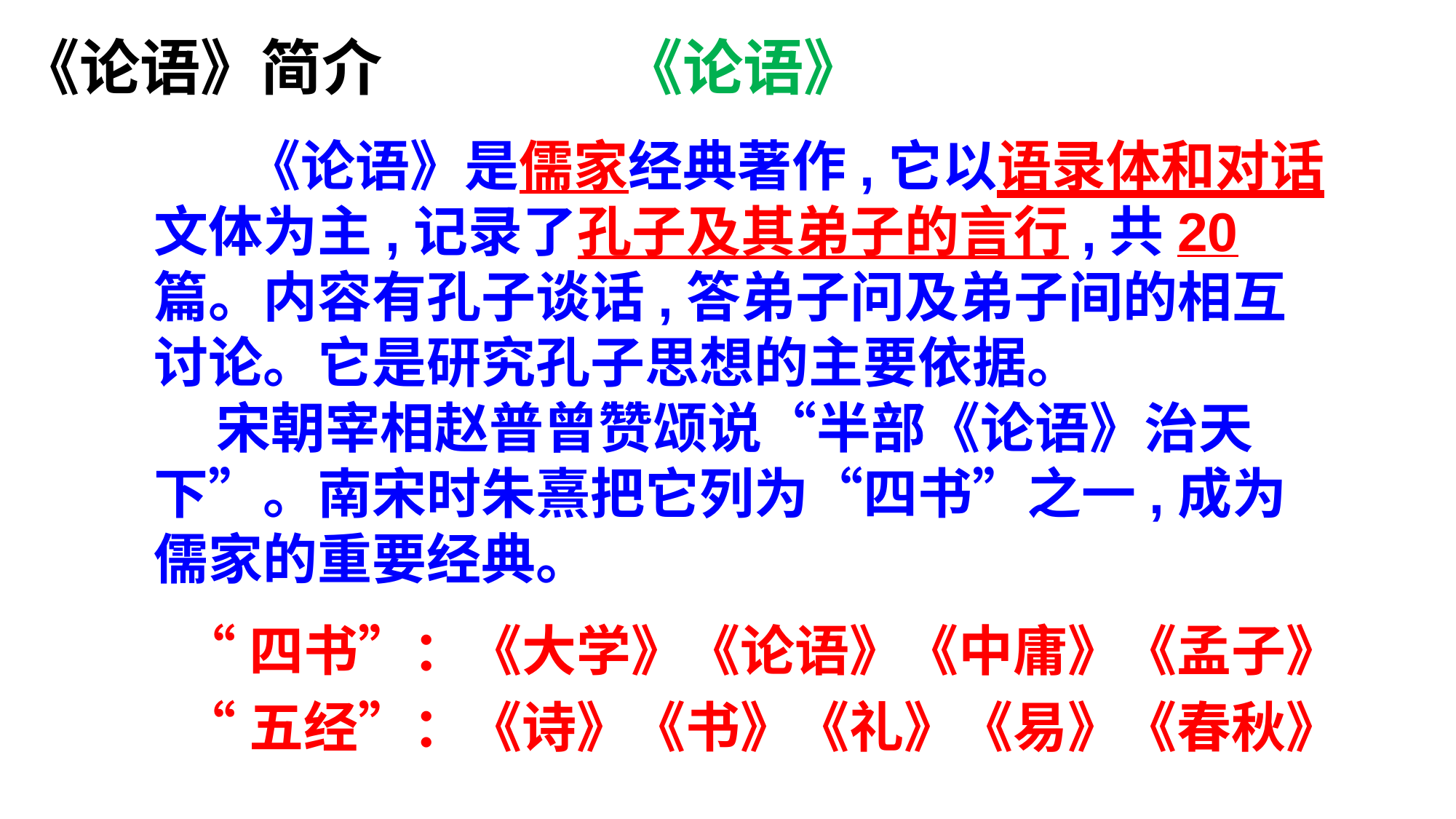

《论语》
《论语》简介
 　 《论语》是儒家经典著作,它以语录体和对话文体为主,记录了孔子及其弟子的言行,共20篇。内容有孔子谈话,答弟子问及弟子间的相互讨论。它是研究孔子思想的主要依据。
    宋朝宰相赵普曾赞颂说“半部《论语》治天下”。南宋时朱熹把它列为“四书”之一,成为儒家的重要经典。
“四书”：《大学》《论语》《中庸》《孟子》
“五经”：《诗》《书》《礼》《易》《春秋》